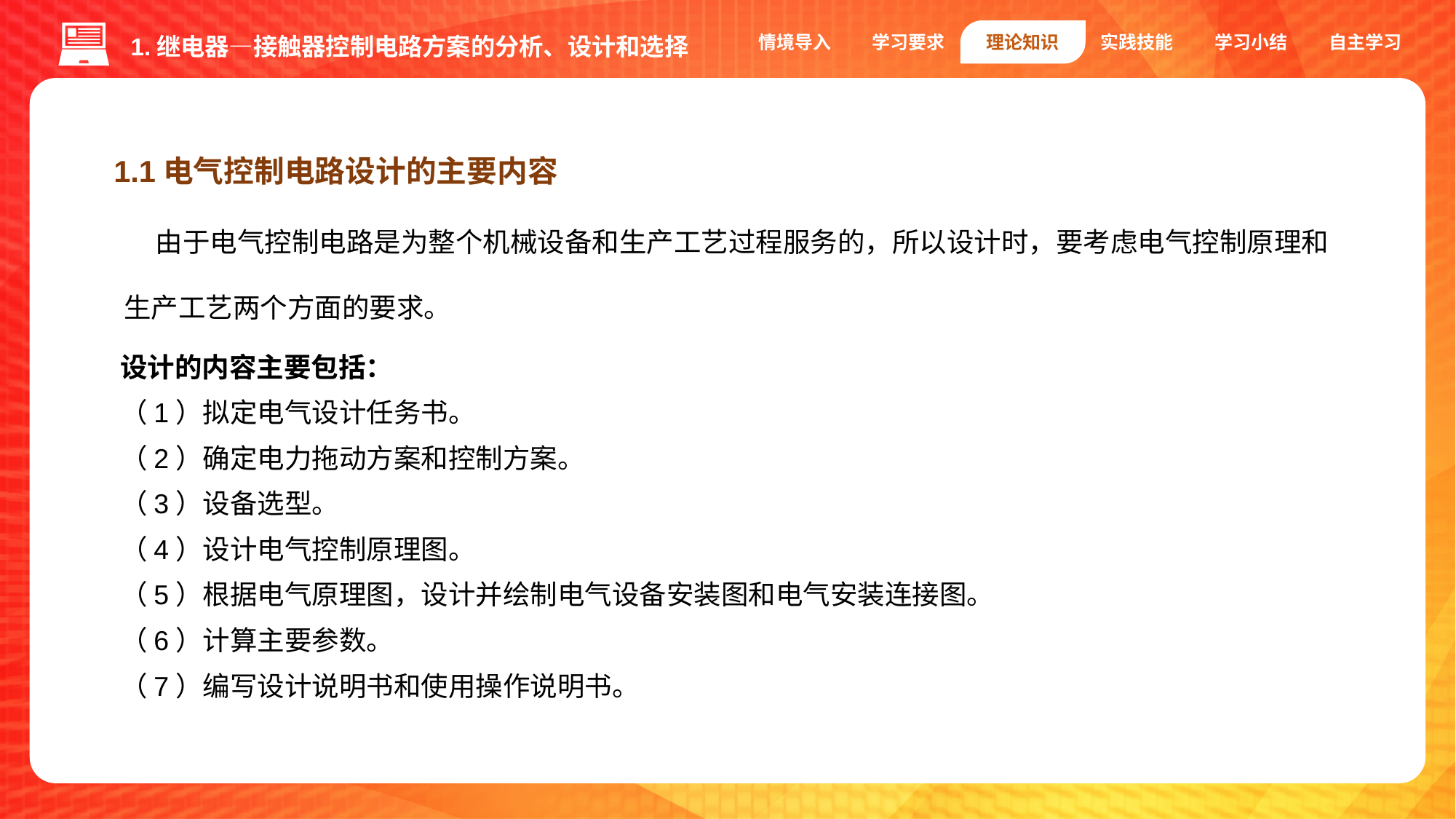

情境导入
学习要求
理论知识
实践技能
学习小结
自主学习

 1.继电器—接触器控制电路方案的分析、设计和选择
1.1电气控制电路设计的主要内容
由于电气控制电路是为整个机械设备和生产工艺过程服务的，所以设计时，要考虑电气控制原理和生产工艺两个方面的要求。

设计的内容主要包括：
（1）拟定电气设计任务书。
（2）确定电力拖动方案和控制方案。
（3）设备选型。
（4）设计电气控制原理图。
（5）根据电气原理图，设计并绘制电气设备安装图和电气安装连接图。
（6）计算主要参数。
（7）编写设计说明书和使用操作说明书。

识读电气原理图和安装图